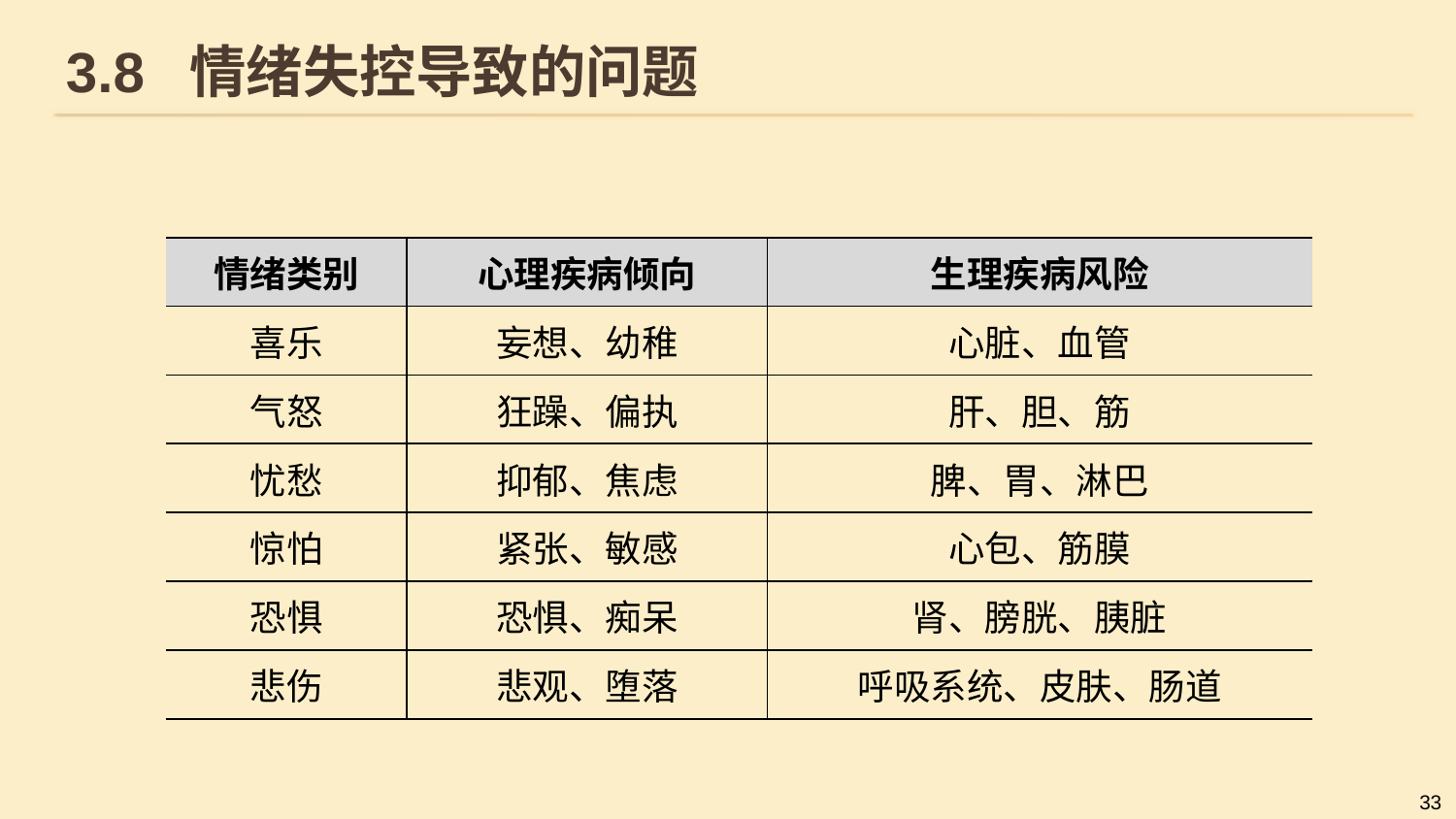

# 3.8  情绪失控导致的问题
| 情绪类别 | 心理疾病倾向 | 生理疾病风险 |
| --- | --- | --- |
| 喜乐 | 妄想、幼稚 | 心脏、血管 |
| 气怒 | 狂躁、偏执 | 肝、胆、筋 |
| 忧愁 | 抑郁、焦虑 | 脾、胃、淋巴 |
| 惊怕 | 紧张、敏感 | 心包、筋膜 |
| 恐惧 | 恐惧、痴呆 | 肾、膀胱、胰脏 |
| 悲伤 | 悲观、堕落 | 呼吸系统、皮肤、肠道 |
33